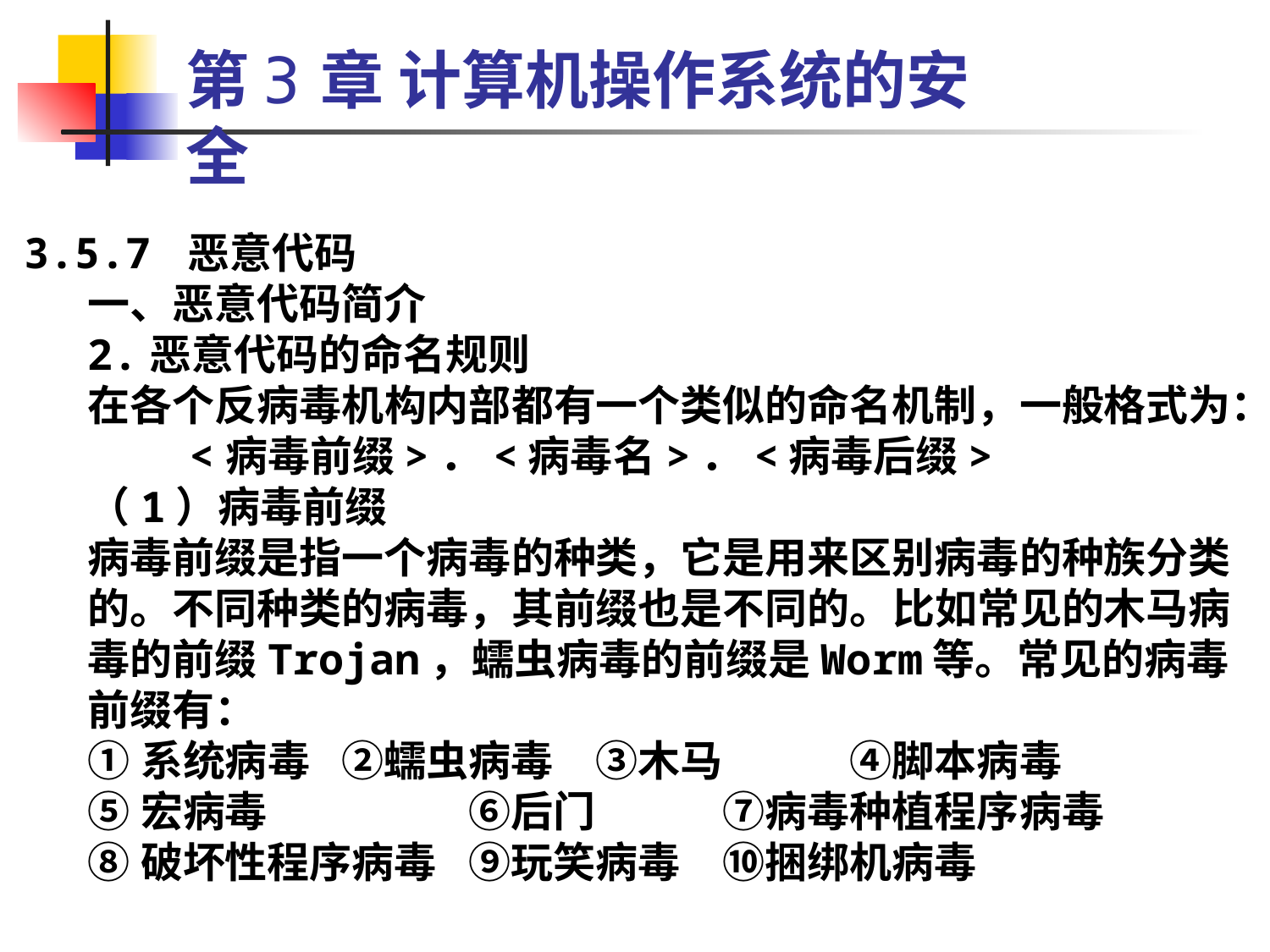

第3章 计算机操作系统的安全
3.5.7 恶意代码
一、恶意代码简介
2.恶意代码的命名规则
在各个反病毒机构内部都有一个类似的命名机制，一般格式为：
    <病毒前缀>．<病毒名>．<病毒后缀>
（1）病毒前缀
病毒前缀是指一个病毒的种类，它是用来区别病毒的种族分类的。不同种类的病毒，其前缀也是不同的。比如常见的木马病毒的前缀Trojan，蠕虫病毒的前缀是Worm等。常见的病毒前缀有：
①系统病毒	②蠕虫病毒	③木马	④脚本病毒
⑤宏病毒		⑥后门	⑦病毒种植程序病毒
⑧破坏性程序病毒	⑨玩笑病毒	⑩捆绑机病毒